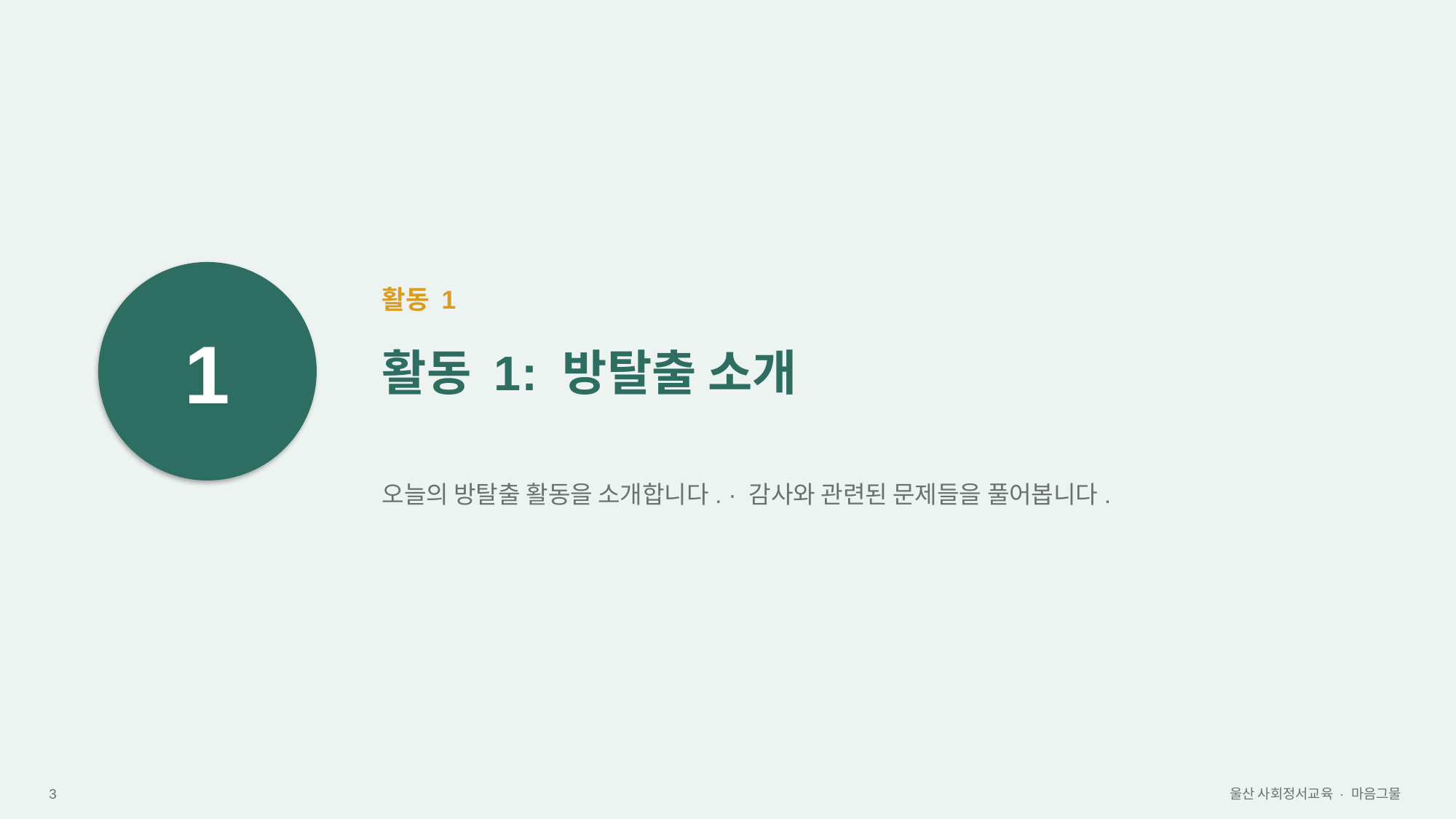

1
활동 1
활동 1: 방탈출 소개
오늘의 방탈출 활동을 소개합니다. · 감사와 관련된 문제들을 풀어봅니다.
3
울산 사회정서교육 · 마음그물